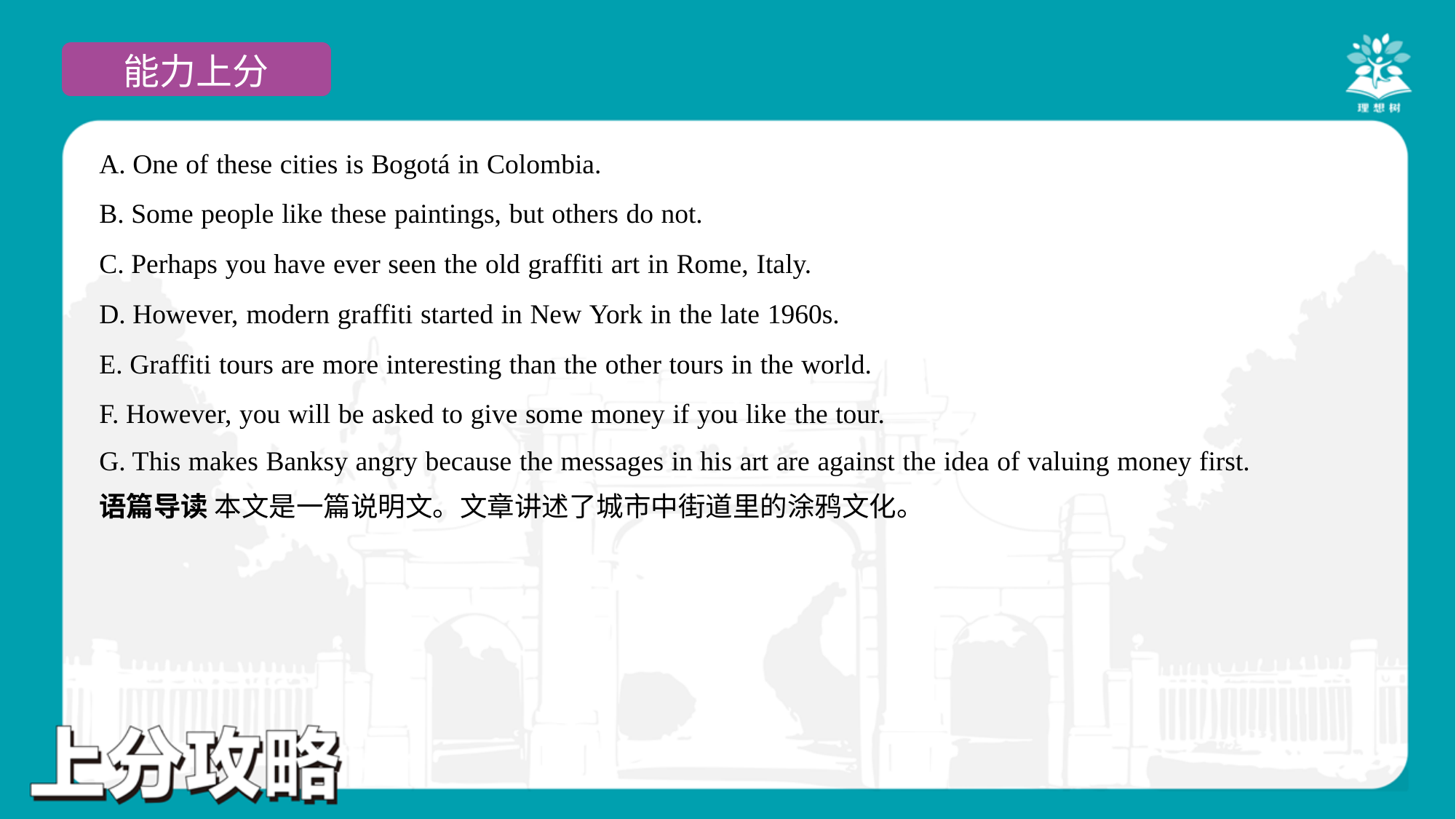

A. One of these cities is Bogotá in Colombia.
B. Some people like these paintings, but others do not.
C. Perhaps you have ever seen the old graffiti art in Rome, Italy.
D. However, modern graffiti started in New York in the late 1960s.
E. Graffiti tours are more interesting than the other tours in the world.
F. However, you will be asked to give some money if you like the tour.
G. This makes Banksy angry because the messages in his art are against the idea of valuing money first.
语篇导读 本文是一篇说明文。文章讲述了城市中街道里的涂鸦文化。